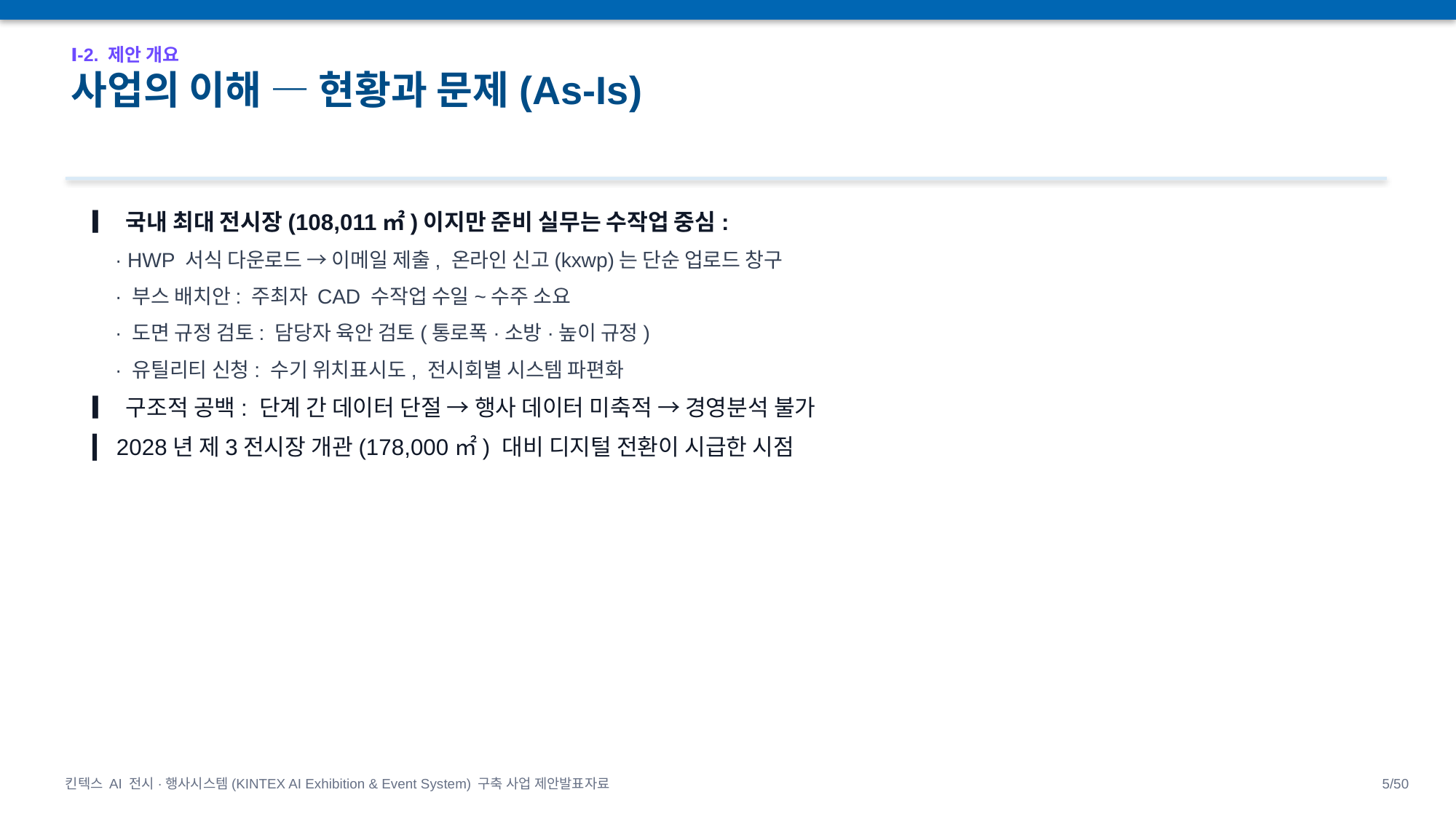

Ⅰ-2. 제안 개요
사업의 이해 — 현황과 문제(As-Is)

▎ 국내 최대 전시장(108,011㎡)이지만 준비 실무는 수작업 중심:
    · HWP 서식 다운로드 → 이메일 제출, 온라인 신고(kxwp)는 단순 업로드 창구
    · 부스 배치안: 주최자 CAD 수작업 수일~수주 소요
    · 도면 규정 검토: 담당자 육안 검토(통로폭·소방·높이 규정)
    · 유틸리티 신청: 수기 위치표시도, 전시회별 시스템 파편화
▎ 구조적 공백: 단계 간 데이터 단절 → 행사 데이터 미축적 → 경영분석 불가
▎ 2028년 제3전시장 개관(178,000㎡) 대비 디지털 전환이 시급한 시점
킨텍스 AI 전시·행사시스템(KINTEX AI Exhibition & Event System) 구축 사업 제안발표자료
5/50